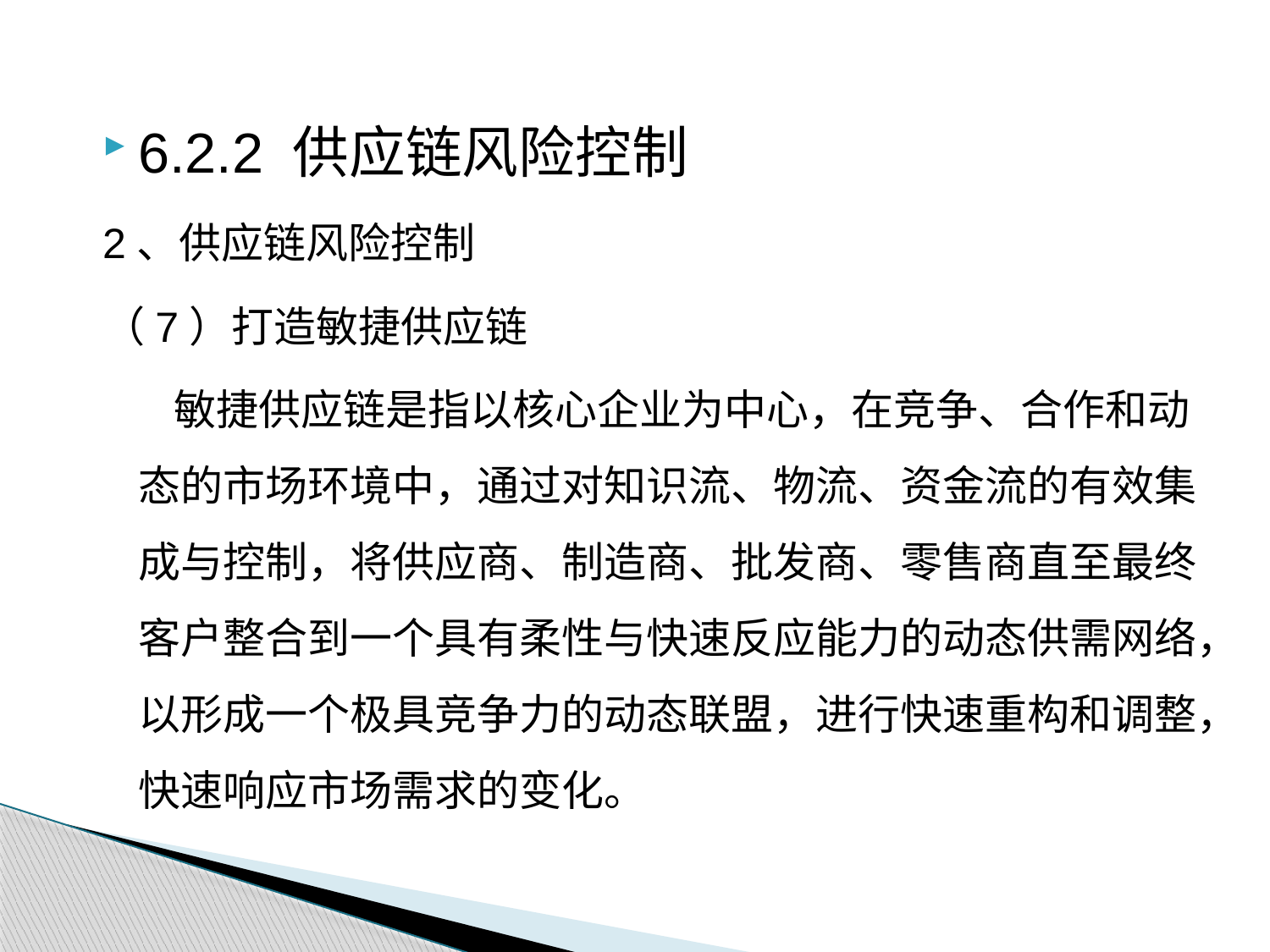

6.2.2 供应链风险控制
2、供应链风险控制
（7）打造敏捷供应链
敏捷供应链是指以核心企业为中心，在竞争、合作和动态的市场环境中，通过对知识流、物流、资金流的有效集成与控制，将供应商、制造商、批发商、零售商直至最终客户整合到一个具有柔性与快速反应能力的动态供需网络，以形成一个极具竞争力的动态联盟，进行快速重构和调整，快速响应市场需求的变化。